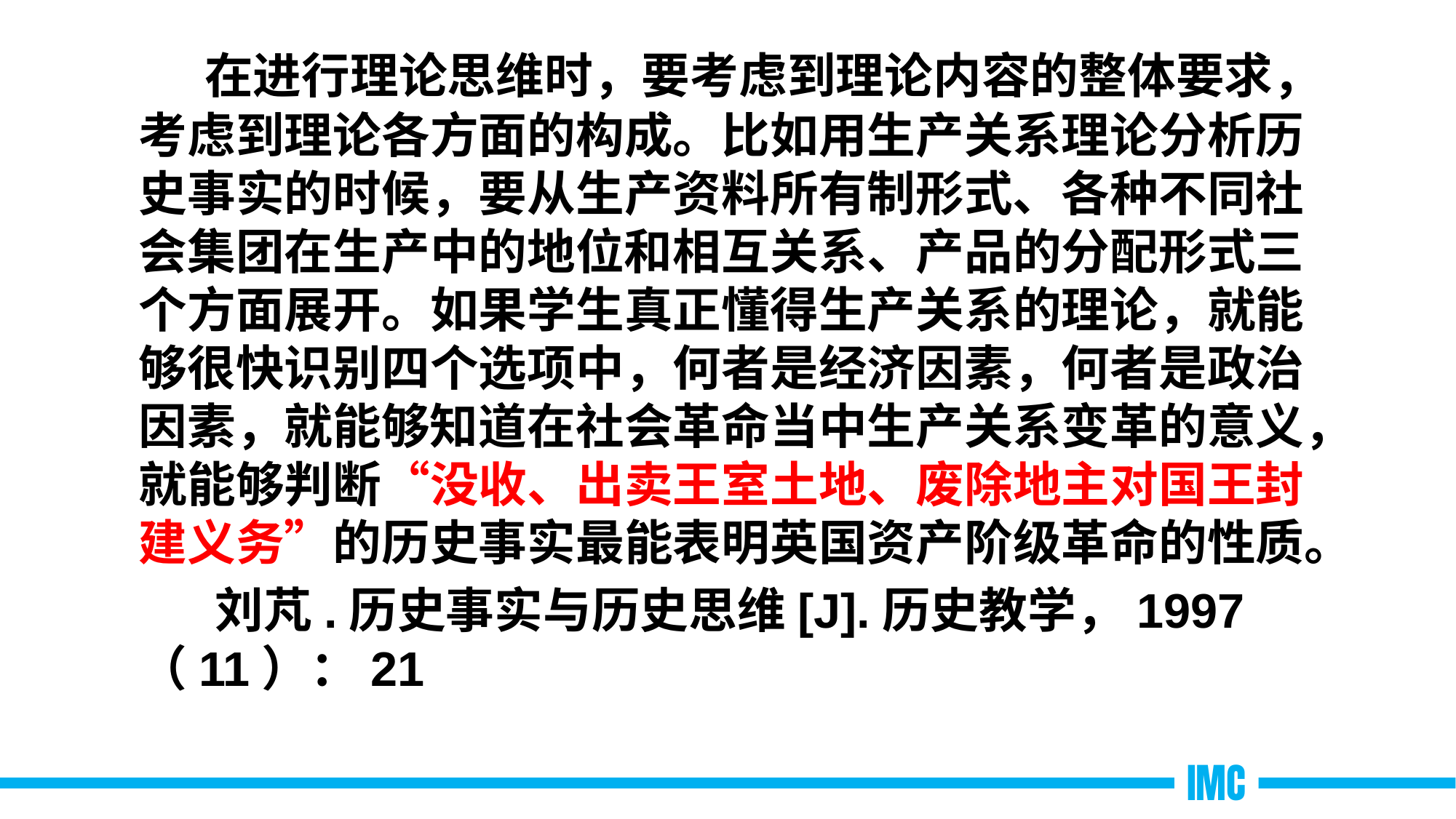

在进行理论思维时，要考虑到理论内容的整体要求，考虑到理论各方面的构成。比如用生产关系理论分析历史事实的时候，要从生产资料所有制形式、各种不同社会集团在生产中的地位和相互关系、产品的分配形式三个方面展开。如果学生真正懂得生产关系的理论，就能够很快识别四个选项中，何者是经济因素，何者是政治因素，就能够知道在社会革命当中生产关系变革的意义，就能够判断“没收、出卖王室土地、废除地主对国王封建义务”的历史事实最能表明英国资产阶级革命的性质。
          刘芃.历史事实与历史思维[J].历史教学，1997（11）：21